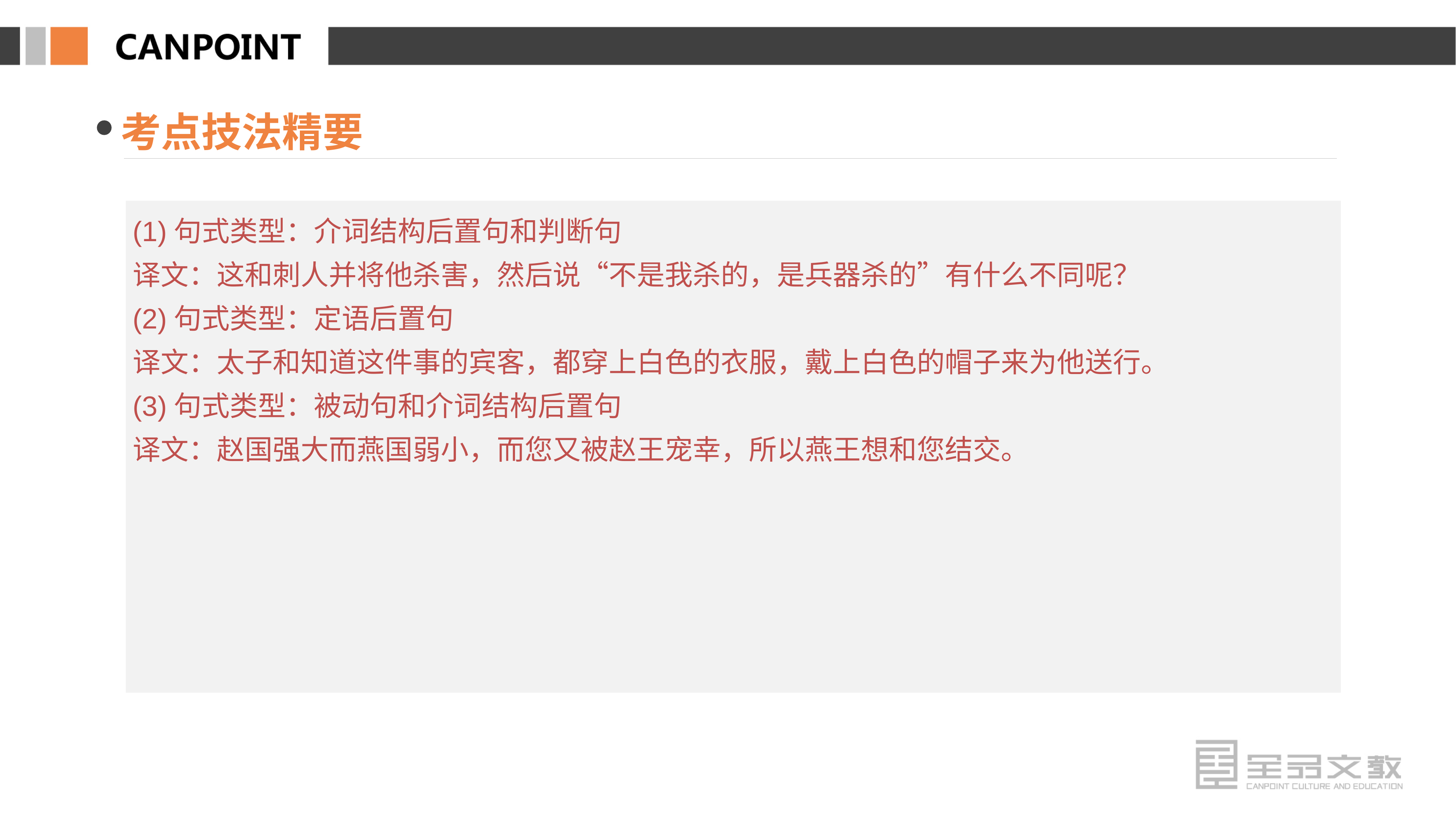

考点技法精要

(1)句式类型：介词结构后置句和判断句
译文：这和刺人并将他杀害，然后说“不是我杀的，是兵器杀的”有什么不同呢？
(2)句式类型：定语后置句
译文：太子和知道这件事的宾客，都穿上白色的衣服，戴上白色的帽子来为他送行。
(3)句式类型：被动句和介词结构后置句
译文：赵国强大而燕国弱小，而您又被赵王宠幸，所以燕王想和您结交。